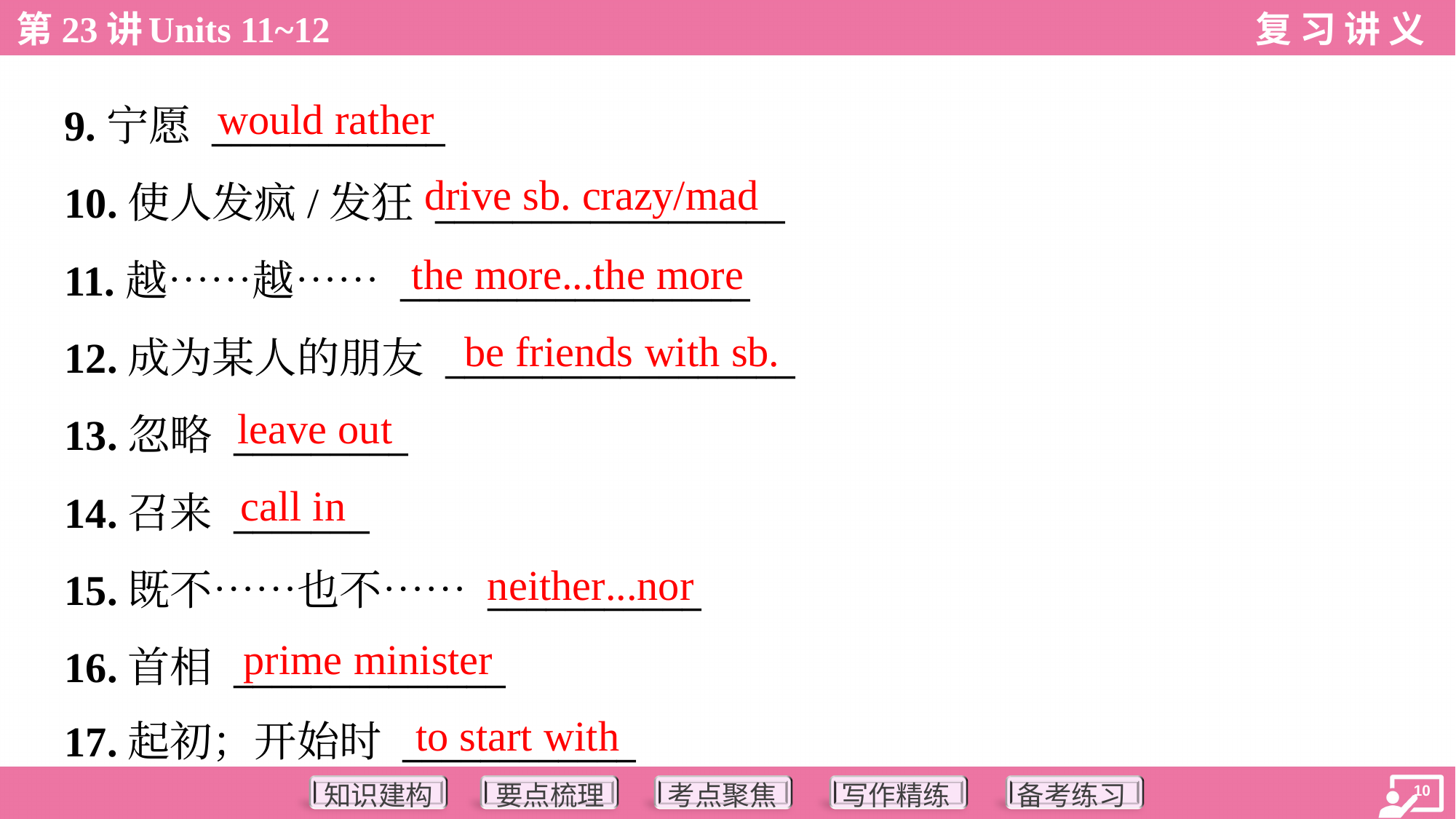

would rather
9.宁愿 ____________
10.使人发疯/发狂 __________________
11.越……越…… __________________
12.成为某人的朋友 __________________
13.忽略 _________
14.召来 _______
15.既不……也不…… ___________
16.首相 ______________
17.起初；开始时 ____________
drive sb. crazy/mad
the more...the more
be friends with sb.
leave out
call in
neither...nor
prime minister
to start with